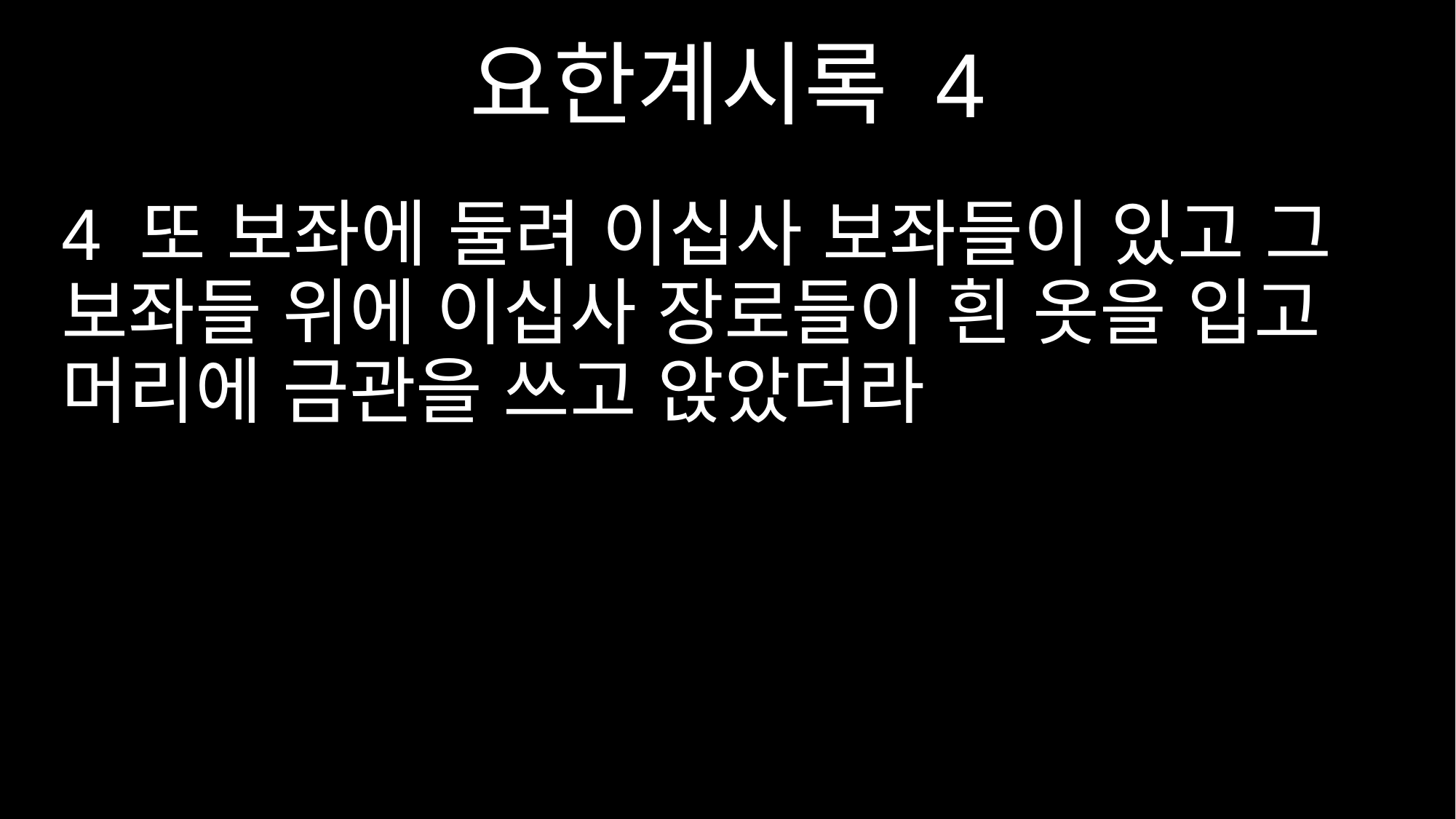

요한계시록 4
4 또 보좌에 둘려 이십사 보좌들이 있고 그 보좌들 위에 이십사 장로들이 흰 옷을 입고 머리에 금관을 쓰고 앉았더라